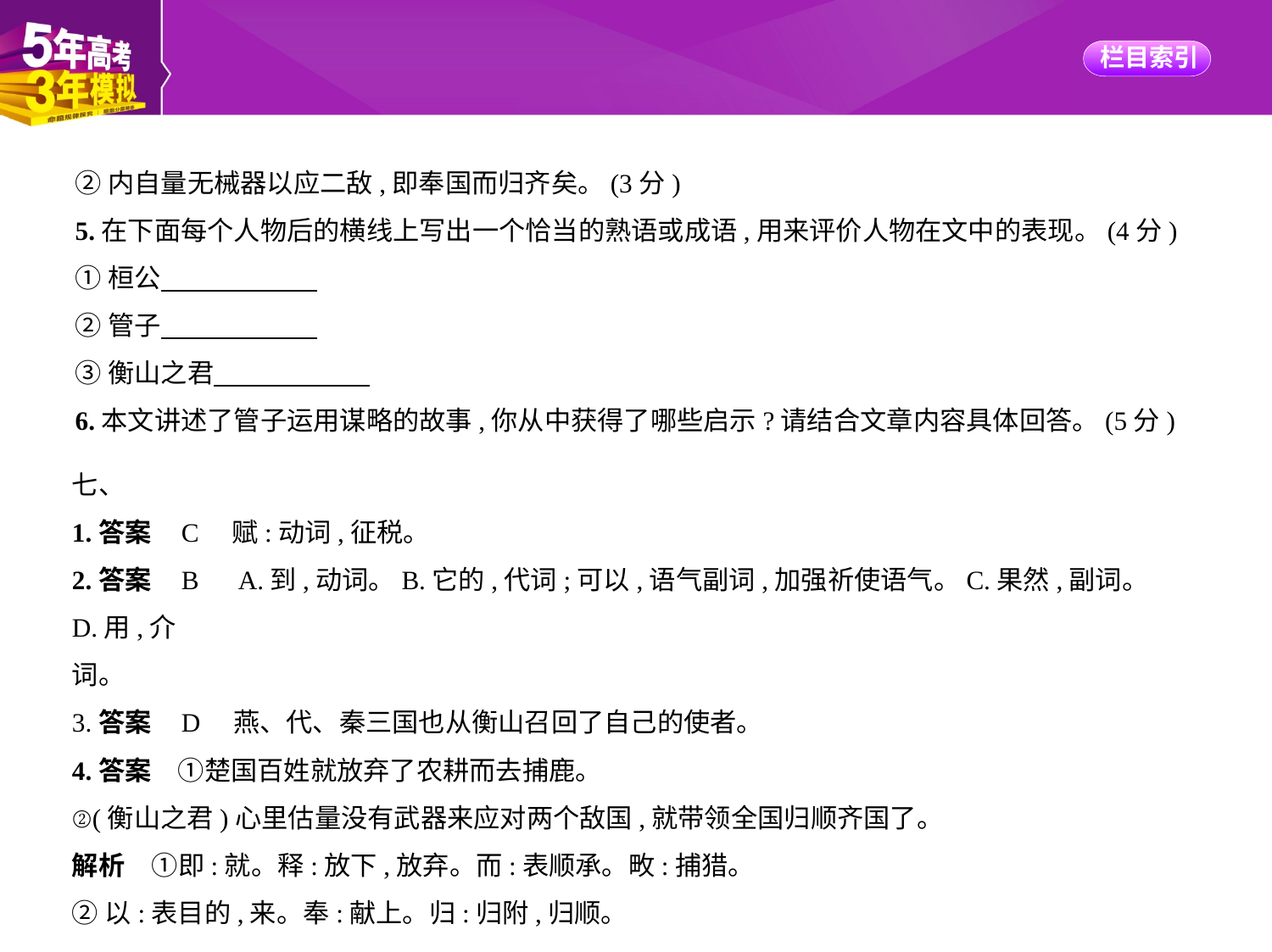

②内自量无械器以应二敌,即奉国而归齐矣。(3分)
5.在下面每个人物后的横线上写出一个恰当的熟语或成语,用来评价人物在文中的表现。(4分)
①桓公
②管子
③衡山之君
6.本文讲述了管子运用谋略的故事,你从中获得了哪些启示?请结合文章内容具体回答。(5分)
七、
1.答案    C　赋:动词,征税。
2.答案    B　A.到,动词。B.它的,代词;可以,语气副词,加强祈使语气。C.果然,副词。D.用,介
词。
3.答案    D　燕、代、秦三国也从衡山召回了自己的使者。
4.答案　①楚国百姓就放弃了农耕而去捕鹿。
②(衡山之君)心里估量没有武器来应对两个敌国,就带领全国归顺齐国了。
解析　①即:就。释:放下,放弃。而:表顺承。畋:捕猎。
②以:表目的,来。奉:献上。归:归附,归顺。